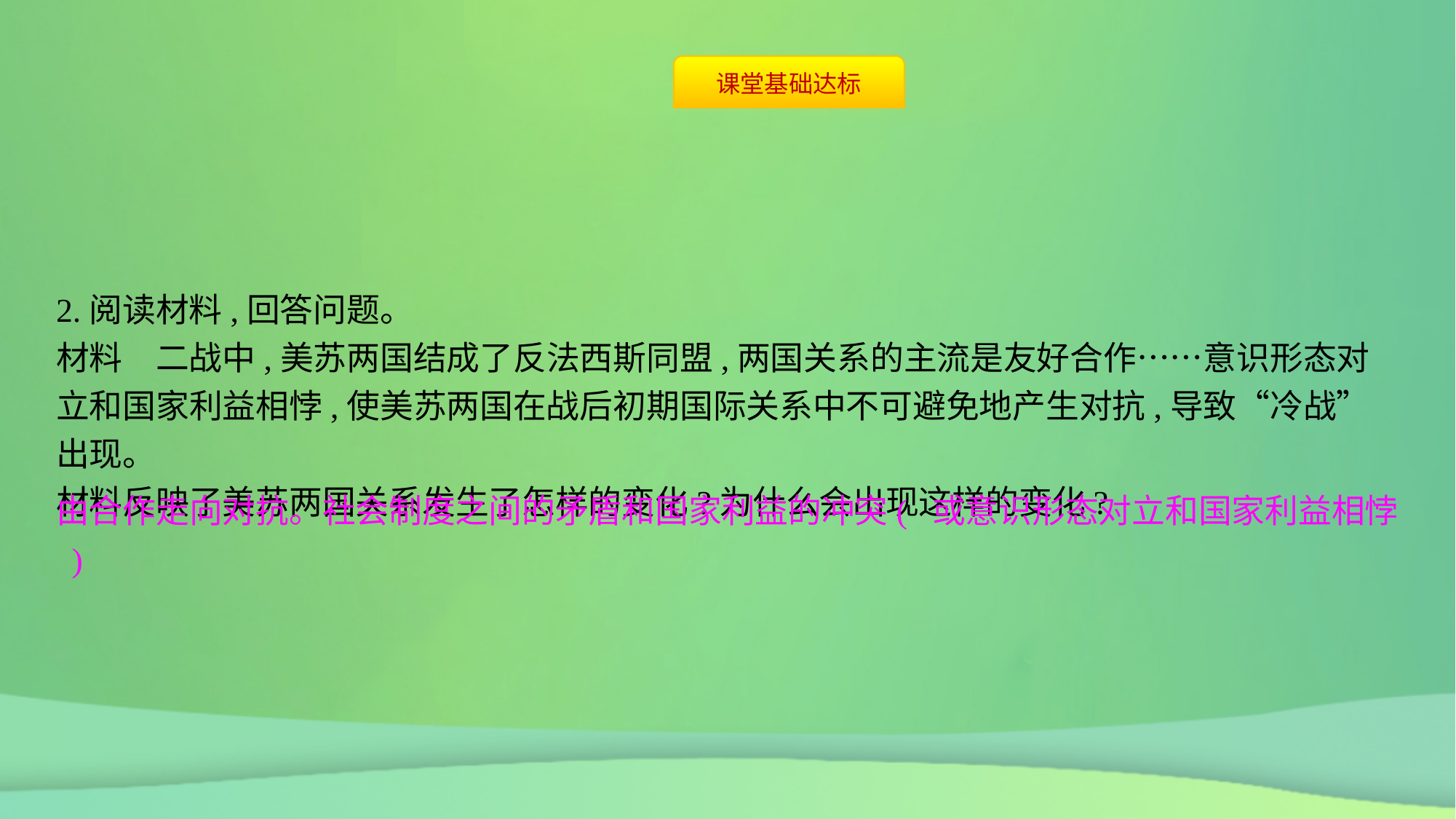

2.阅读材料,回答问题。
材料　二战中,美苏两国结成了反法西斯同盟,两国关系的主流是友好合作……意识形态对立和国家利益相悖,使美苏两国在战后初期国际关系中不可避免地产生对抗,导致“冷战”出现。
材料反映了美苏两国关系发生了怎样的变化?为什么会出现这样的变化?
由合作走向对抗。社会制度之间的矛盾和国家利益的冲突(  或意识形态对立和国家利益相悖  )